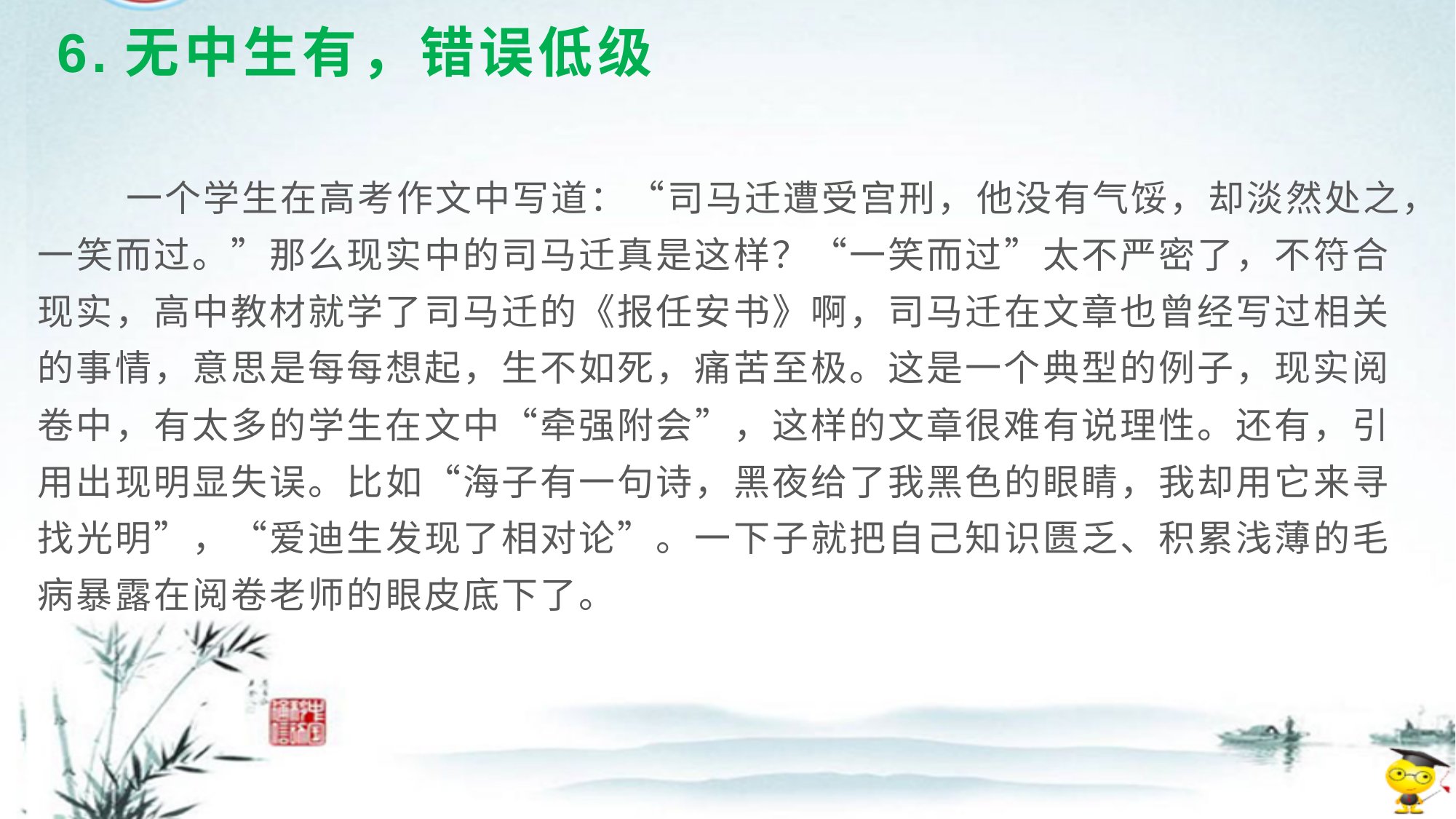

# 6.无中生有，错误低级

         一个学生在高考作文中写道：“司马迁遭受宫刑，他没有气馁，却淡然处之，一笑而过。”那么现实中的司马迁真是这样？“一笑而过”太不严密了，不符合现实，高中教材就学了司马迁的《报任安书》啊，司马迁在文章也曾经写过相关的事情，意思是每每想起，生不如死，痛苦至极。这是一个典型的例子，现实阅卷中，有太多的学生在文中“牵强附会”，这样的文章很难有说理性。还有，引用出现明显失误。比如“海子有一句诗，黑夜给了我黑色的眼睛，我却用它来寻找光明”，“爱迪生发现了相对论”。一下子就把自己知识匮乏、积累浅薄的毛病暴露在阅卷老师的眼皮底下了。